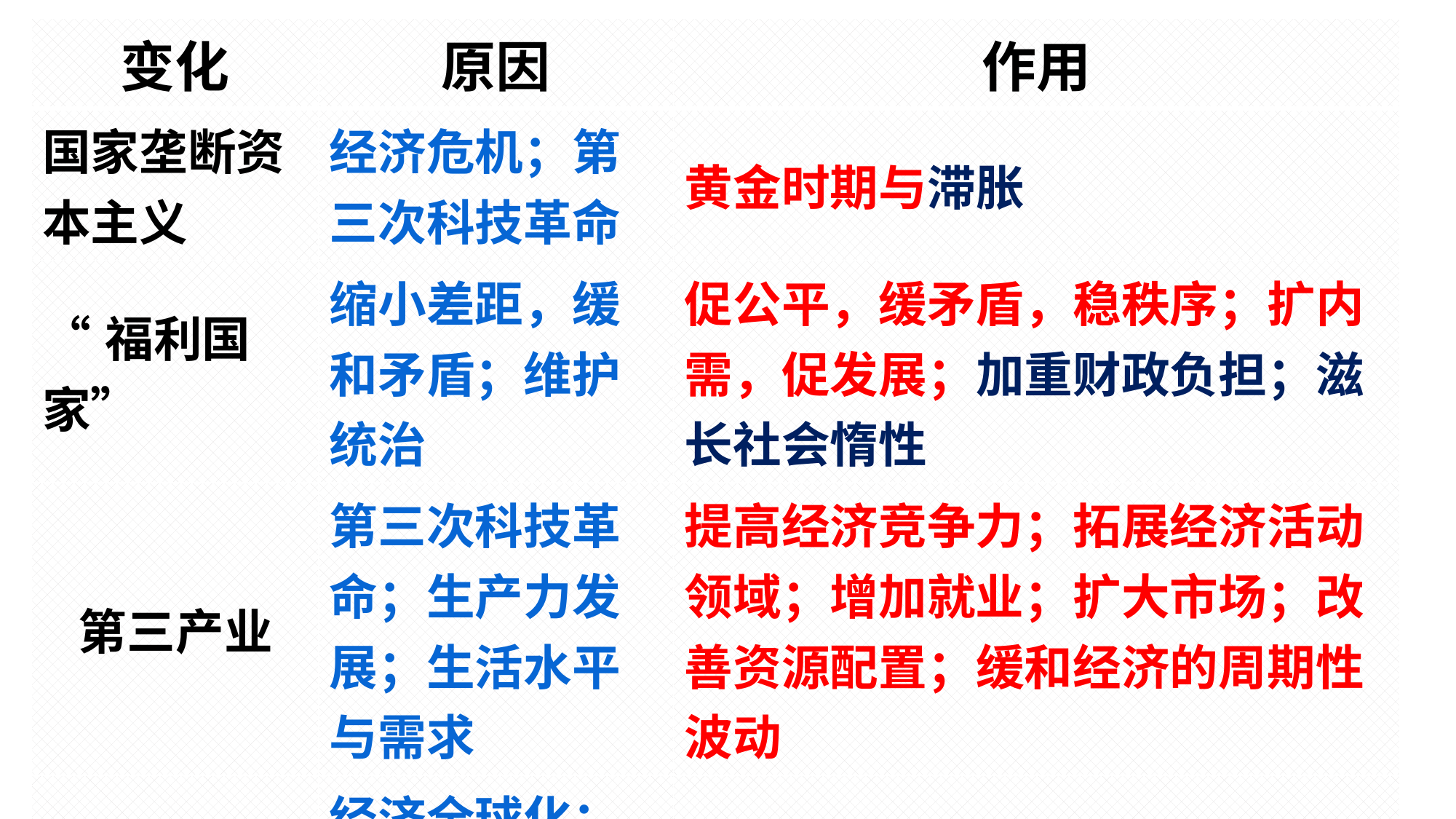

| 变化 | 原因 | 作用 |
| --- | --- | --- |
| 国家垄断资本主义 | 经济危机；第三次科技革命 | 黄金时期与滞胀 |
| “福利国家” | 缩小差距，缓和矛盾；维护统治 | 促公平，缓矛盾，稳秩序；扩内需，促发展；加重财政负担；滋长社会惰性 |
| 第三产业 | 第三次科技革命；生产力发展；生活水平与需求 | 提高经济竞争力；拓展经济活动领域；增加就业；扩大市场；改善资源配置；缓和经济的周期性波动 |
| “新经济” | 经济全球化；信息技术革命 | 经济持续增长（10年） |